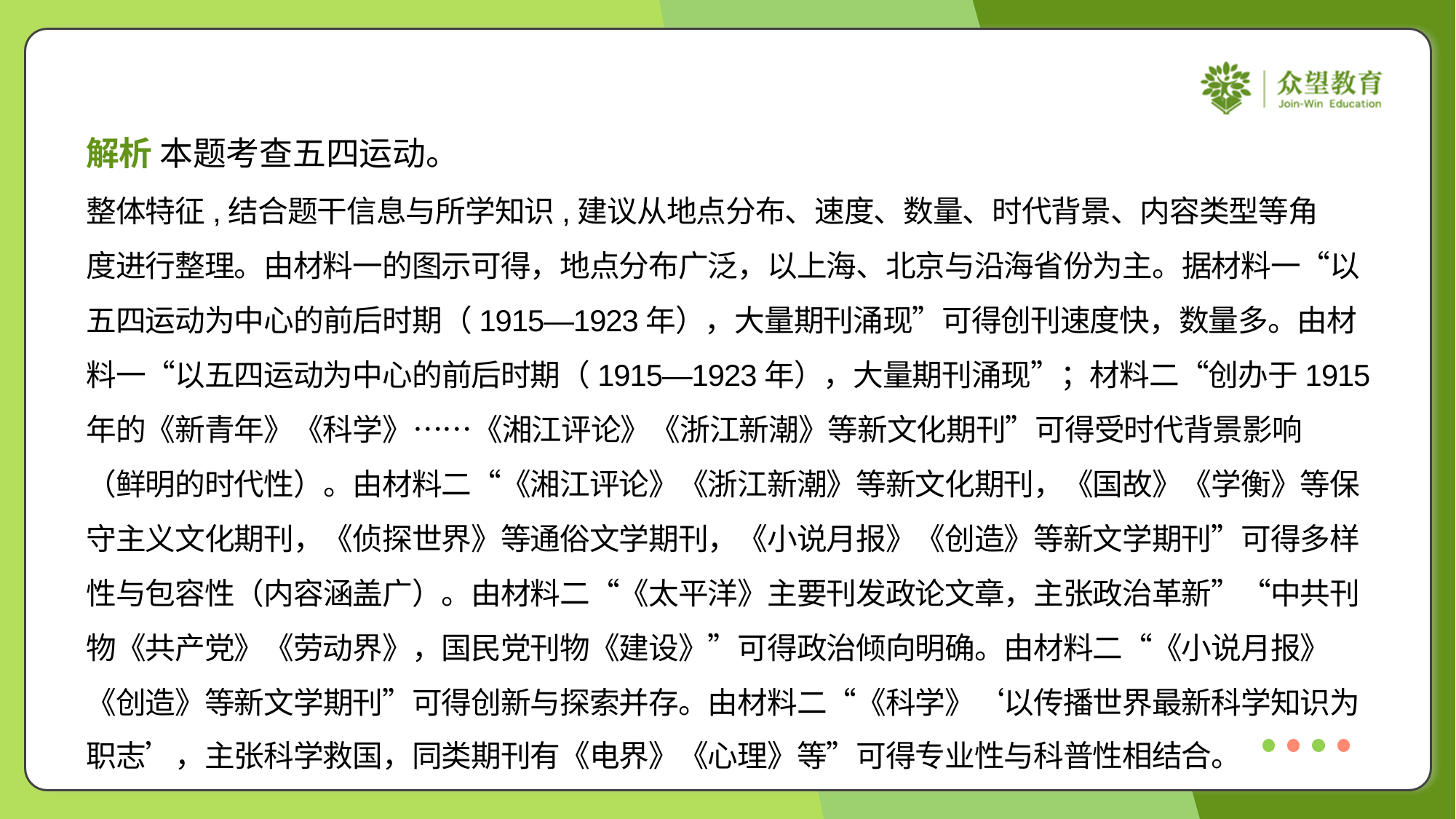

解析 本题考查五四运动。
整体特征,结合题干信息与所学知识,建议从地点分布、速度、数量、时代背景、内容类型等角
度进行整理。由材料一的图示可得，地点分布广泛，以上海、北京与沿海省份为主。据材料一“以
五四运动为中心的前后时期（1915—1923年），大量期刊涌现”可得创刊速度快，数量多。由材
料一“以五四运动为中心的前后时期（1915—1923年），大量期刊涌现”；材料二“创办于1915
年的《新青年》《科学》……《湘江评论》《浙江新潮》等新文化期刊”可得受时代背景影响
（鲜明的时代性）。由材料二“《湘江评论》《浙江新潮》等新文化期刊，《国故》《学衡》等保
守主义文化期刊，《侦探世界》等通俗文学期刊，《小说月报》《创造》等新文学期刊”可得多样
性与包容性（内容涵盖广）。由材料二“《太平洋》主要刊发政论文章，主张政治革新”“中共刊
物《共产党》《劳动界》，国民党刊物《建设》”可得政治倾向明确。由材料二“《小说月报》
《创造》等新文学期刊”可得创新与探索并存。由材料二“《科学》‘以传播世界最新科学知识为
职志’，主张科学救国，同类期刊有《电界》《心理》等”可得专业性与科普性相结合。